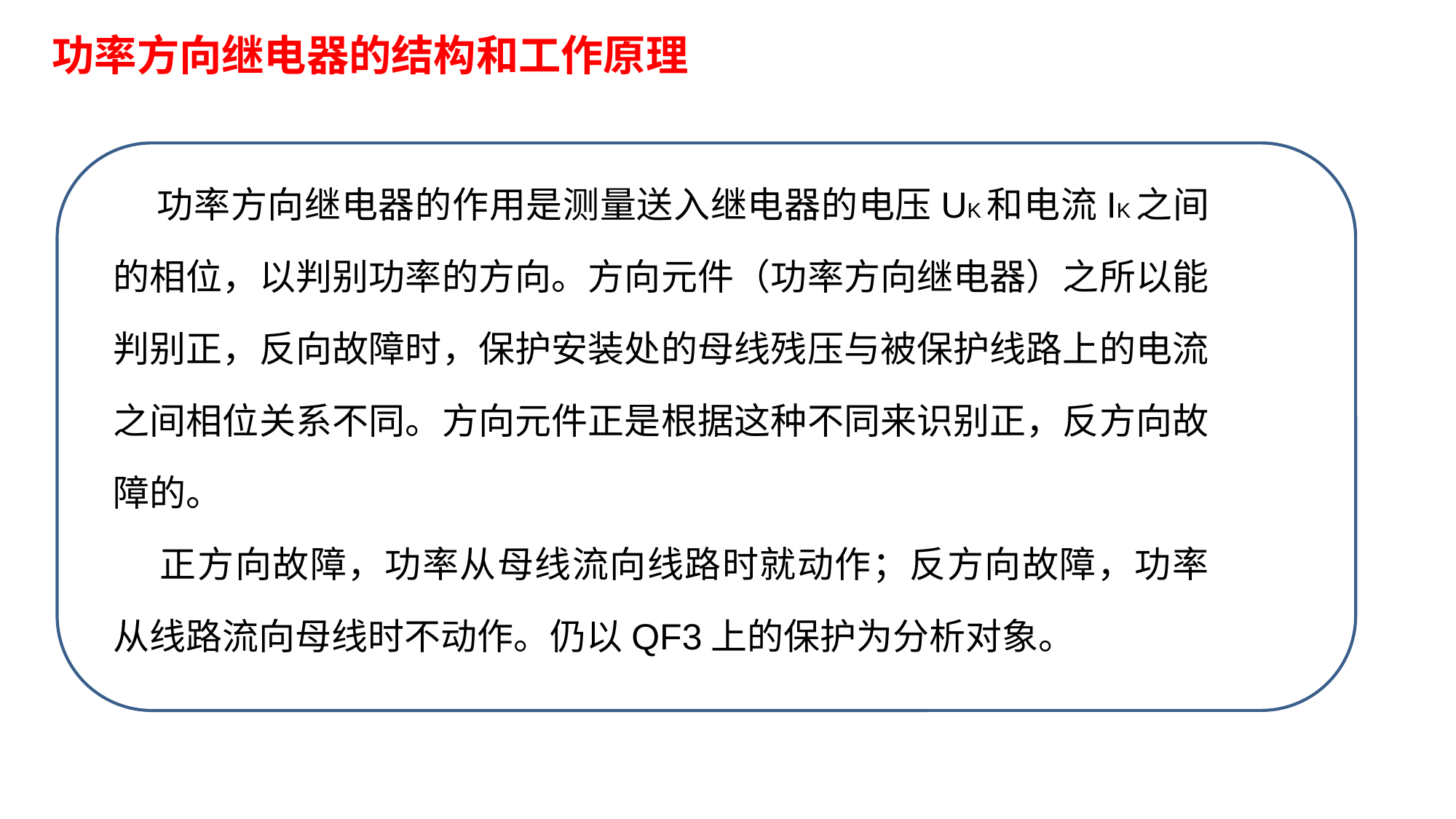

功率方向继电器的结构和工作原理

    功率方向继电器的作用是测量送入继电器的电压UK和电流IK之间的相位，以判别功率的方向。方向元件（功率方向继电器）之所以能判别正，反向故障时，保护安装处的母线残压与被保护线路上的电流之间相位关系不同。方向元件正是根据这种不同来识别正，反方向故障的。
    正方向故障，功率从母线流向线路时就动作；反方向故障，功率从线路流向母线时不动作。仍以QF3上的保护为分析对象。